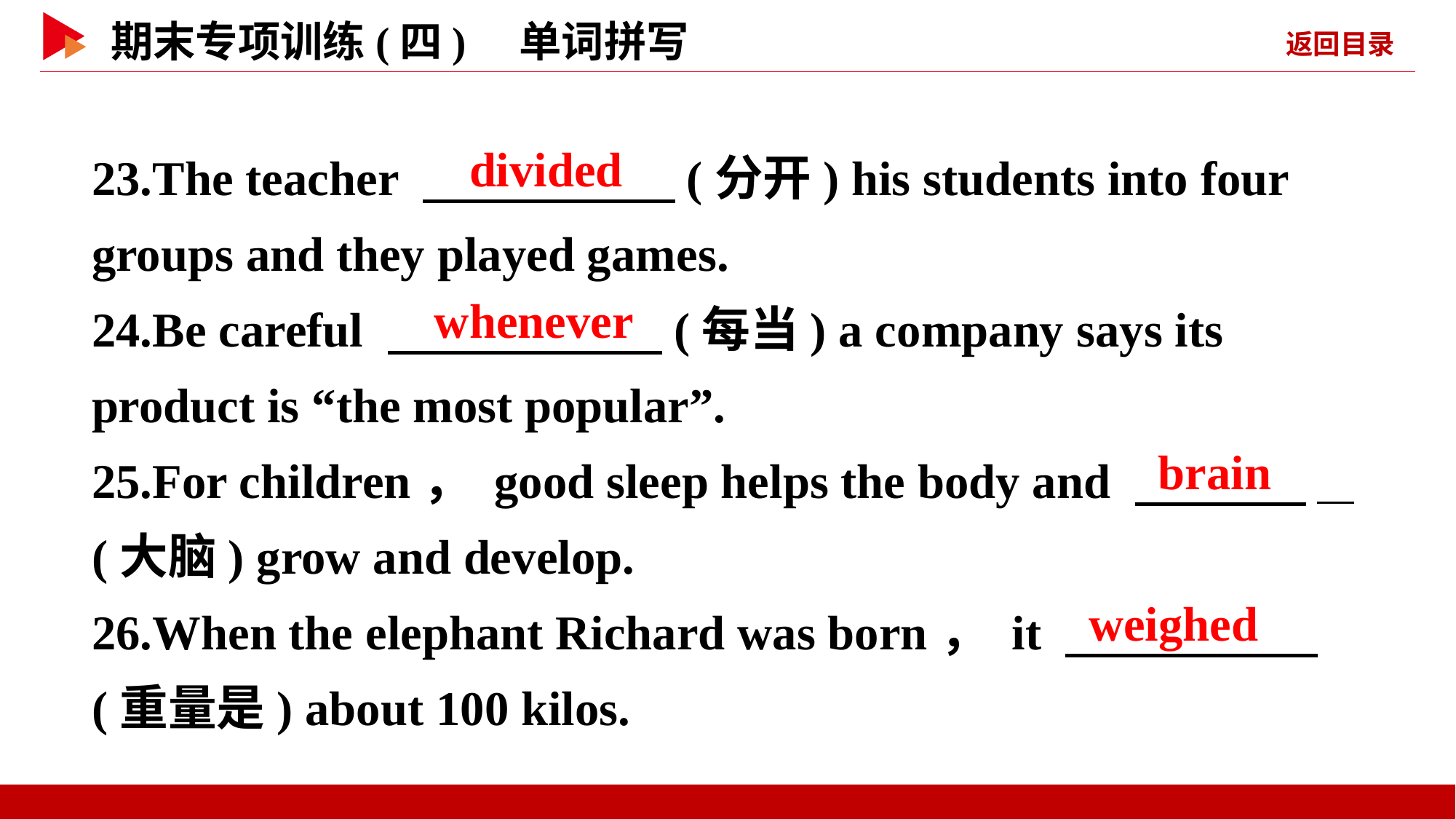

23.The teacher 　              　(分开) his students into four groups and they played games.
24.Be careful 　                　(每当) a company says its product is “the most popular”.
25.For children， good sleep helps the body and 　           _
(大脑) grow and develop.
26.When the elephant Richard was born， it 　              　(重量是) about 100 kilos.
　divided
　whenever
　brain
　weighed